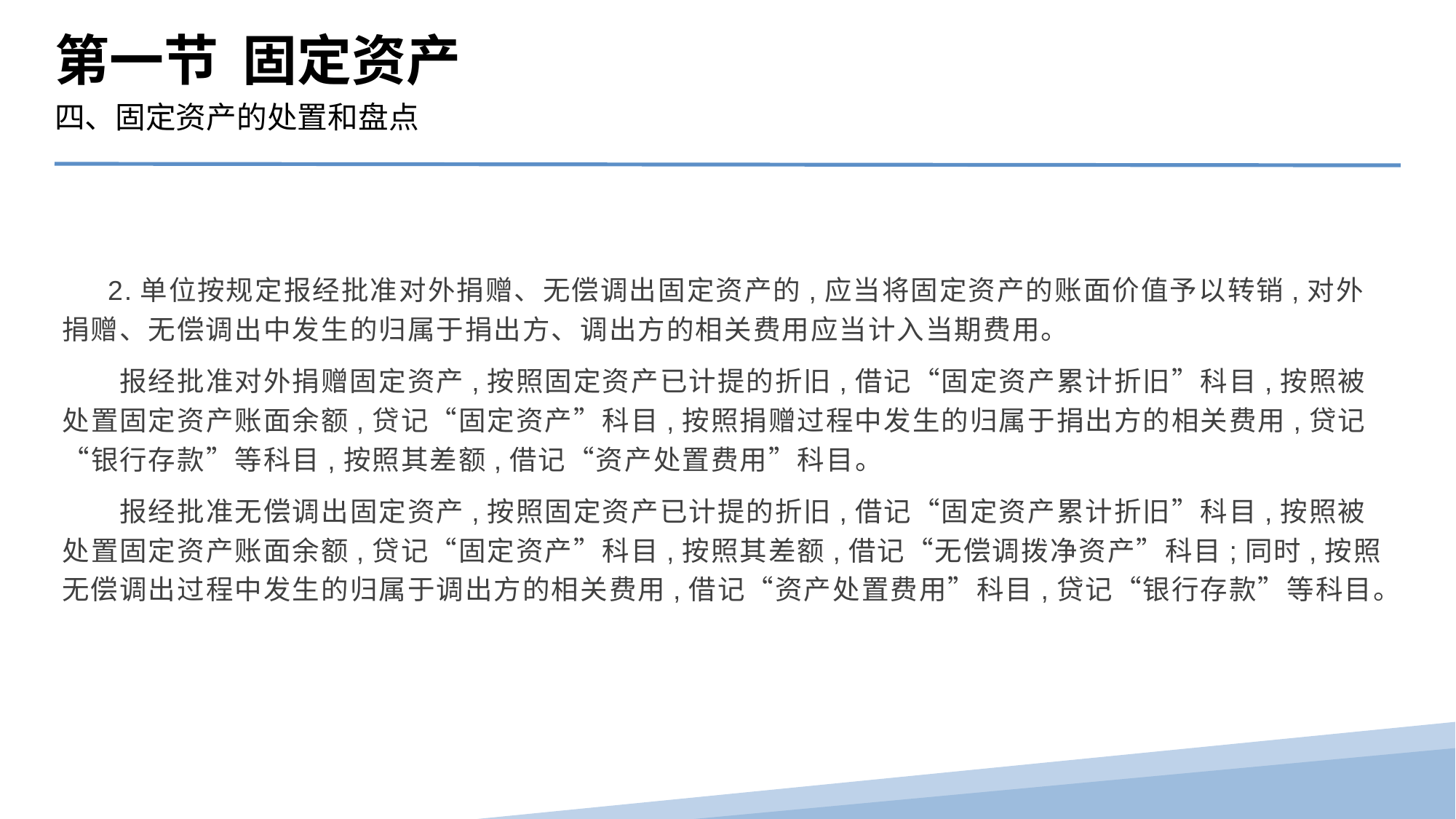

第一节  固定资产
四、固定资产的处置和盘点
     2.单位按规定报经批准对外捐赠、无偿调出固定资产的,应当将固定资产的账面价值予以转销,对外捐赠、无偿调出中发生的归属于捐出方、调出方的相关费用应当计入当期费用。
　　报经批准对外捐赠固定资产,按照固定资产已计提的折旧,借记“固定资产累计折旧”科目,按照被处置固定资产账面余额,贷记“固定资产”科目,按照捐赠过程中发生的归属于捐出方的相关费用,贷记“银行存款”等科目,按照其差额,借记“资产处置费用”科目。
　　报经批准无偿调出固定资产,按照固定资产已计提的折旧,借记“固定资产累计折旧”科目,按照被处置固定资产账面余额,贷记“固定资产”科目,按照其差额,借记“无偿调拨净资产”科目;同时,按照无偿调出过程中发生的归属于调出方的相关费用,借记“资产处置费用”科目,贷记“银行存款”等科目。